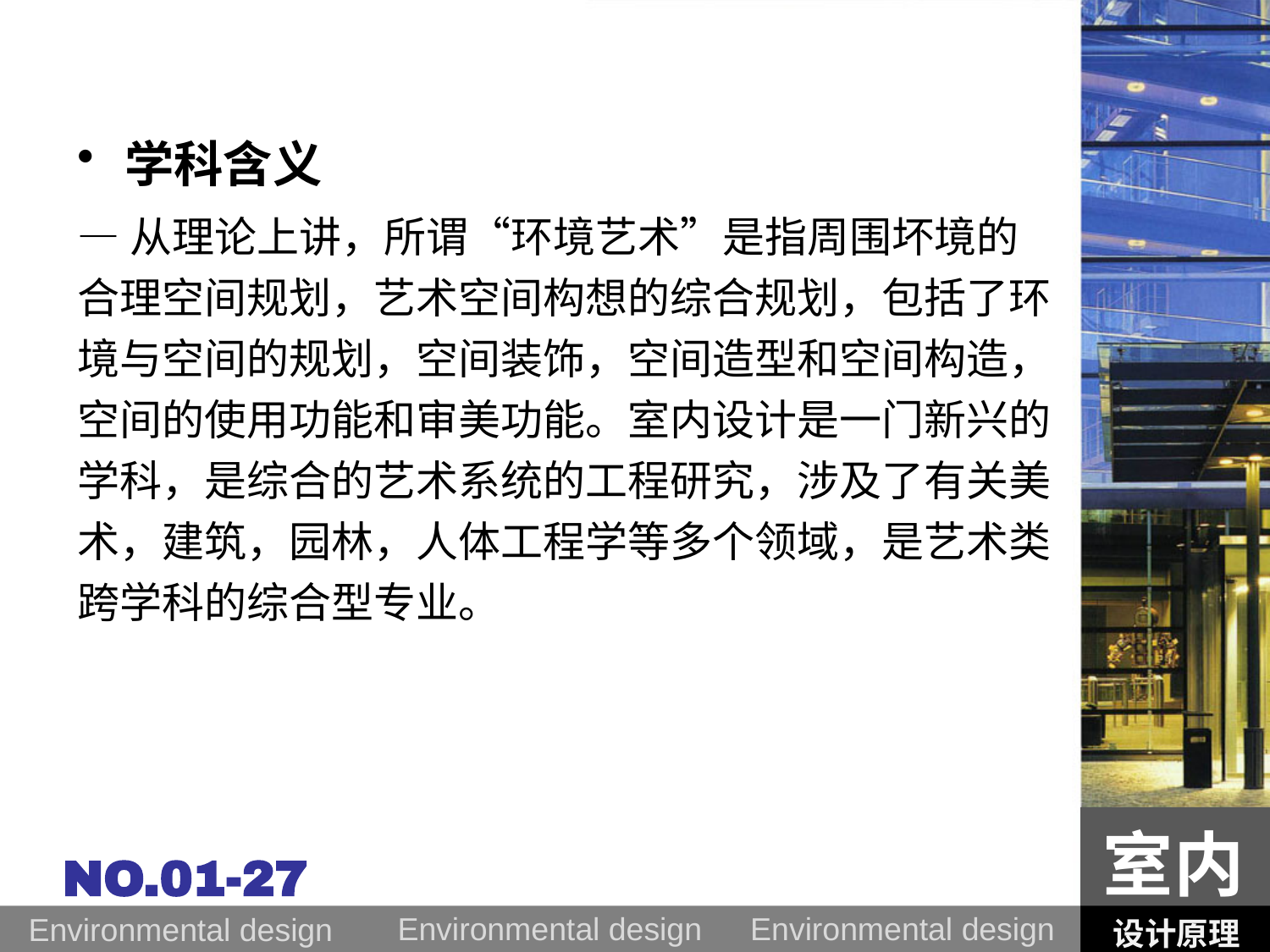

学科含义
—从理论上讲，所谓“环境艺术”是指周围坏境的合理空间规划，艺术空间构想的综合规划，包括了环境与空间的规划，空间装饰，空间造型和空间构造，空间的使用功能和审美功能。室内设计是一门新兴的学科，是综合的艺术系统的工程研究，涉及了有关美术，建筑，园林，人体工程学等多个领域，是艺术类跨学科的综合型专业。

室内

NO.01-27
设计原理
Environmental design
Environmental design
Environmental design